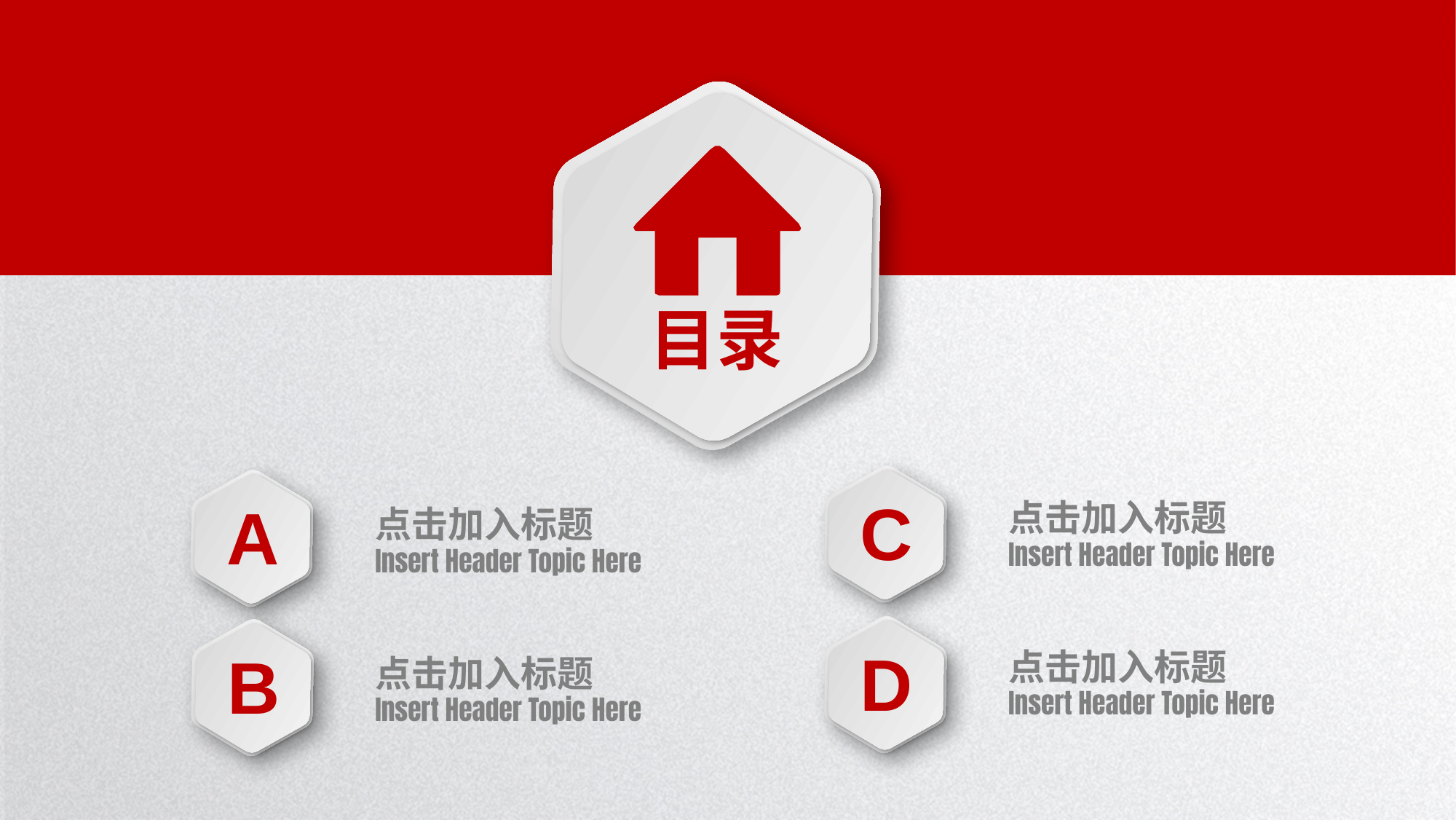

目录

C
A
点击加入标题
Insert Header Topic Here
点击加入标题
Insert Header Topic Here

D
B
点击加入标题
Insert Header Topic Here
点击加入标题
Insert Header Topic Here